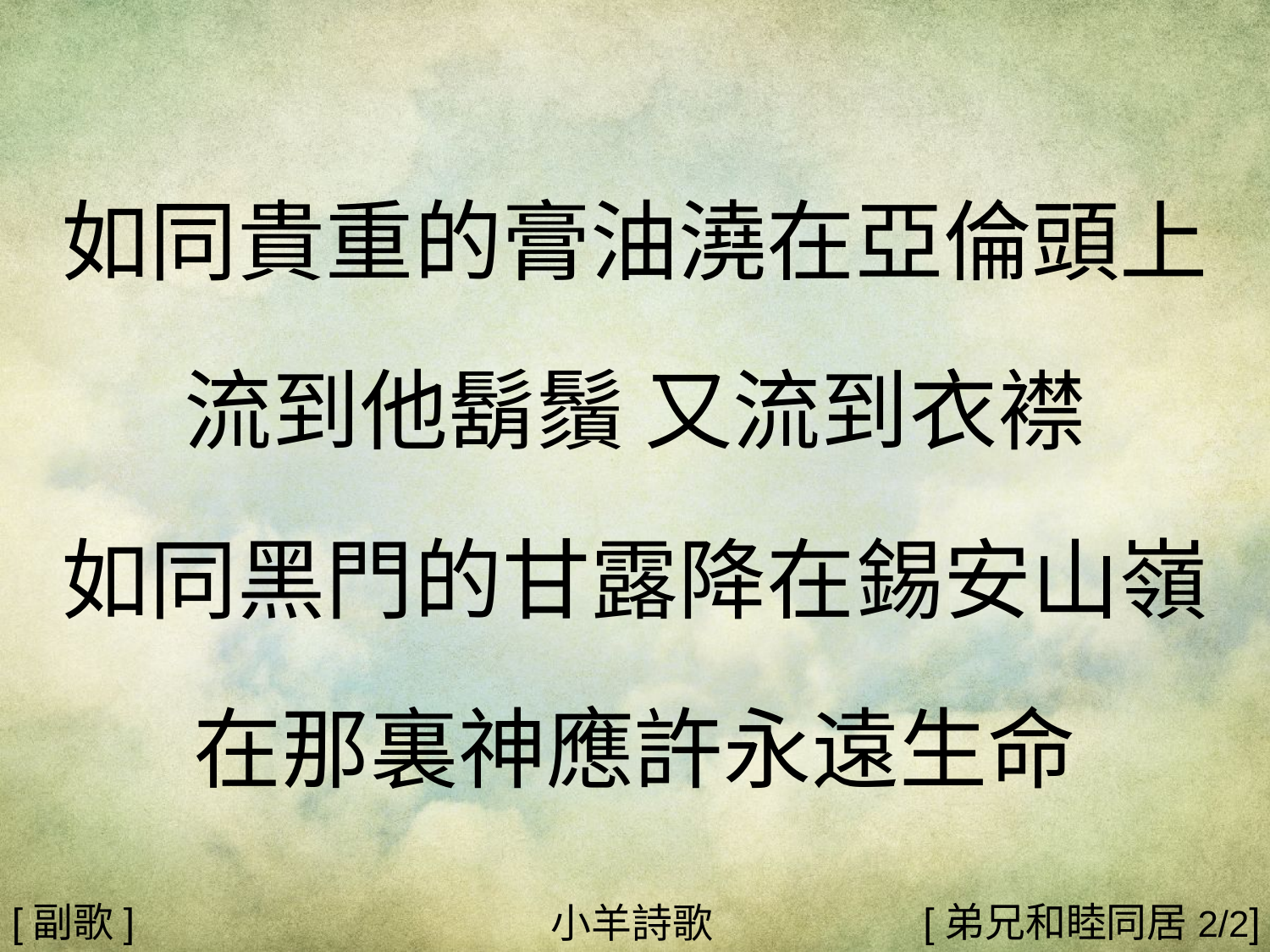

如同貴重的膏油澆在亞倫頭上

流到他鬍鬚 又流到衣襟

如同黑門的甘露降在錫安山嶺

在那裏神應許永遠生命
#

[副歌]
[弟兄和睦同居2/2]
小羊詩歌